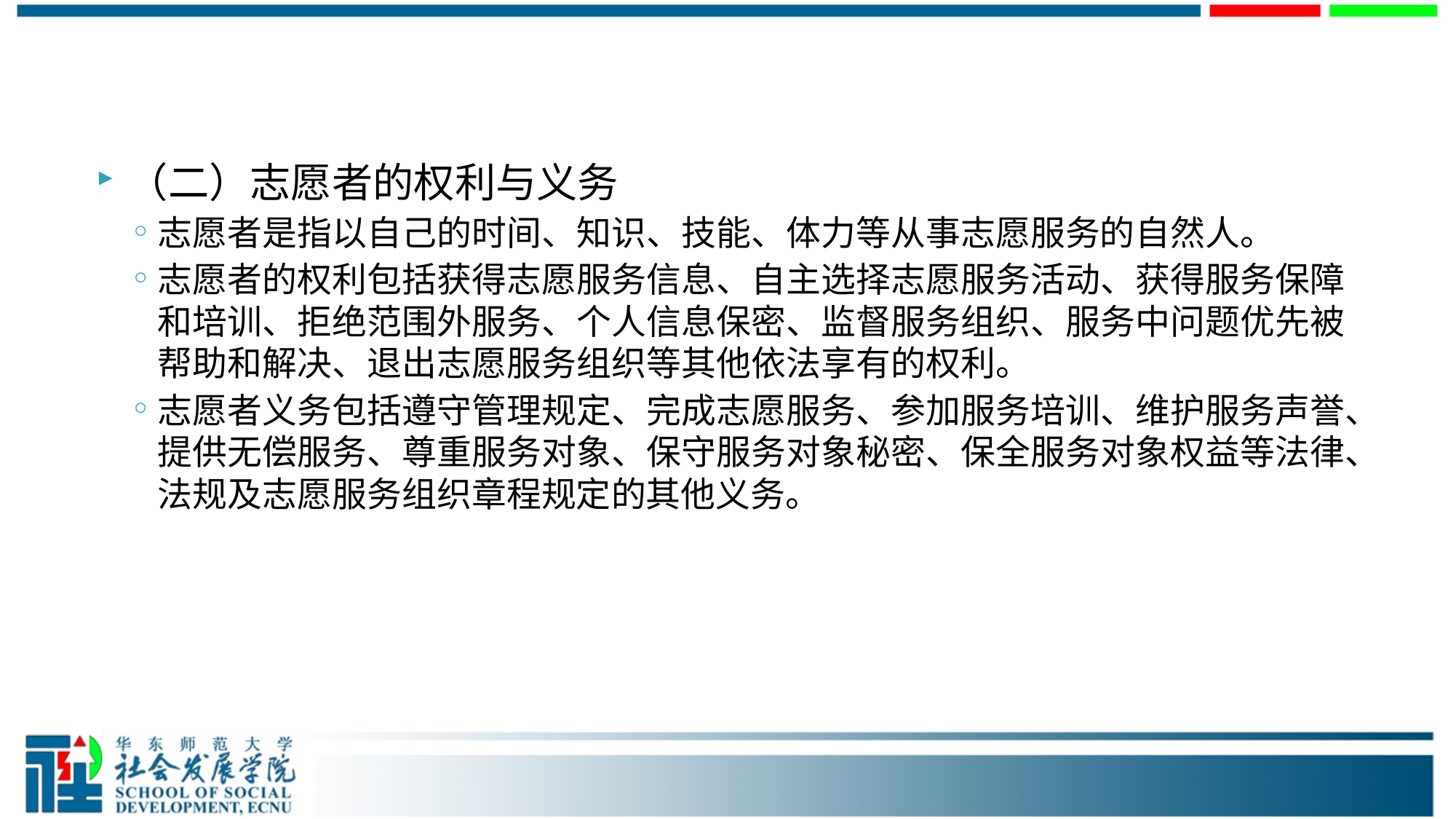

#
（二）志愿者的权利与义务
志愿者是指以自己的时间、知识、技能、体力等从事志愿服务的自然人。
志愿者的权利包括获得志愿服务信息、自主选择志愿服务活动、获得服务保障和培训、拒绝范围外服务、个人信息保密、监督服务组织、服务中问题优先被帮助和解决、退出志愿服务组织等其他依法享有的权利。
志愿者义务包括遵守管理规定、完成志愿服务、参加服务培训、维护服务声誉、提供无偿服务、尊重服务对象、保守服务对象秘密、保全服务对象权益等法律、法规及志愿服务组织章程规定的其他义务。